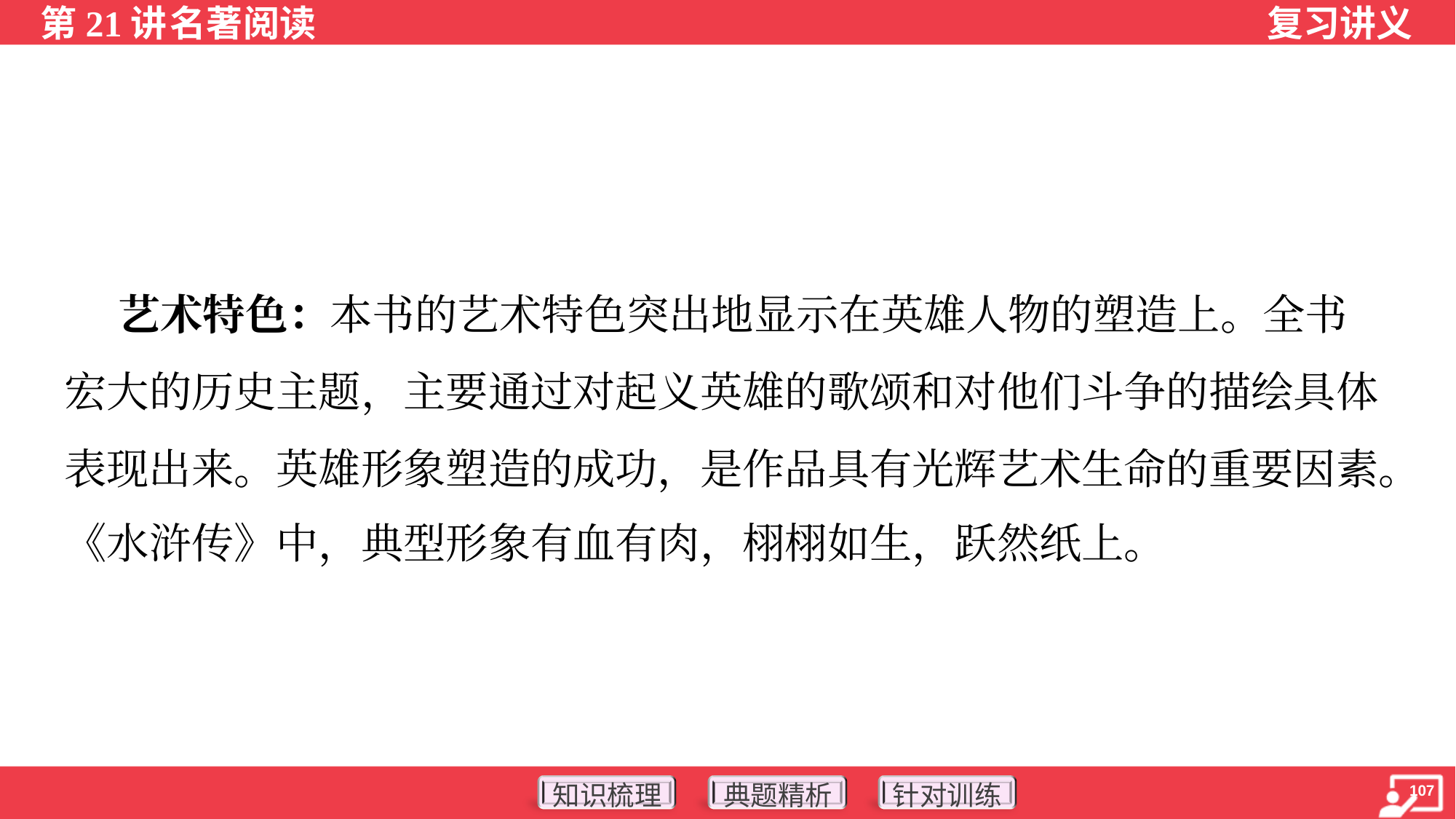

艺术特色：本书的艺术特色突出地显示在英雄人物的塑造上。全书
宏大的历史主题，主要通过对起义英雄的歌颂和对他们斗争的描绘具体
表现出来。英雄形象塑造的成功，是作品具有光辉艺术生命的重要因素。
《水浒传》中，典型形象有血有肉，栩栩如生，跃然纸上。